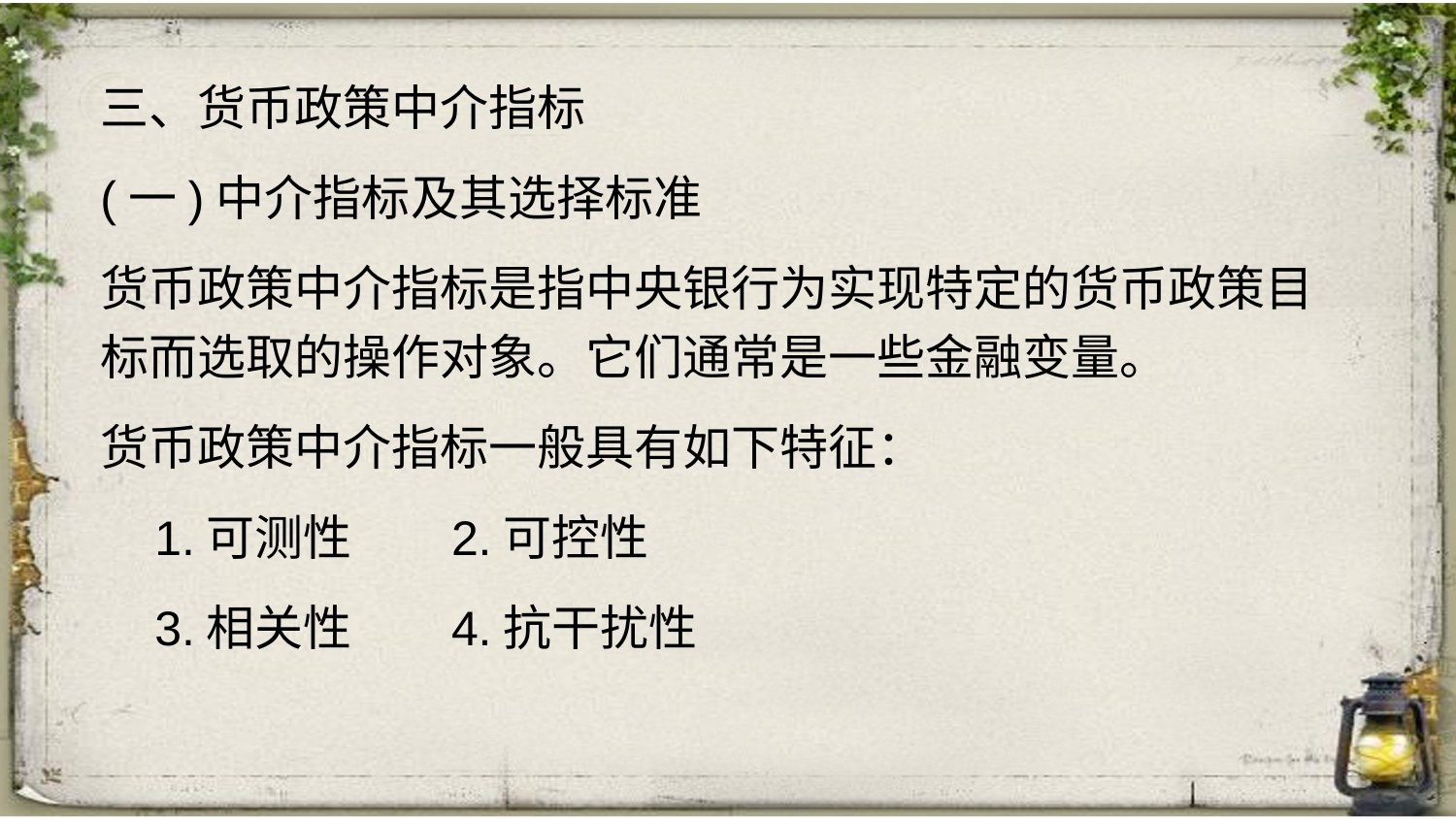

三、货币政策中介指标
(一)中介指标及其选择标准
货币政策中介指标是指中央银行为实现特定的货币政策目标而选取的操作对象。它们通常是一些金融变量。
货币政策中介指标一般具有如下特征：
    1.可测性        2.可控性
    3.相关性        4.抗干扰性